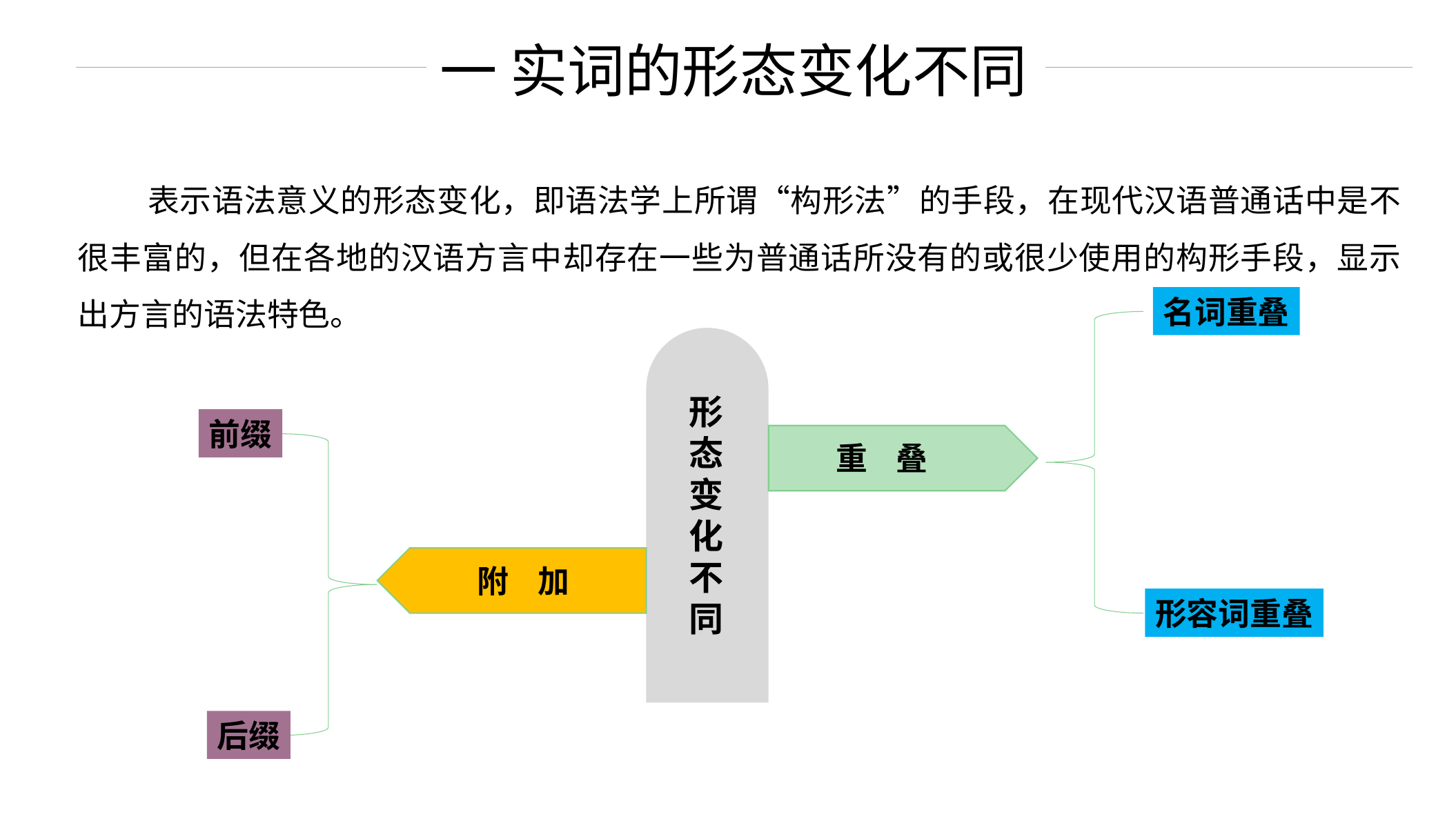

一 实词的形态变化不同
        表示语法意义的形态变化，即语法学上所谓“构形法”的手段，在现代汉语普通话中是不很丰富的，但在各地的汉语方言中却存在一些为普通话所没有的或很少使用的构形手段，显示出方言的语法特色。
名词重叠

形
态
变
化
不
同
前缀

重    叠

附    加
形容词重叠
后缀